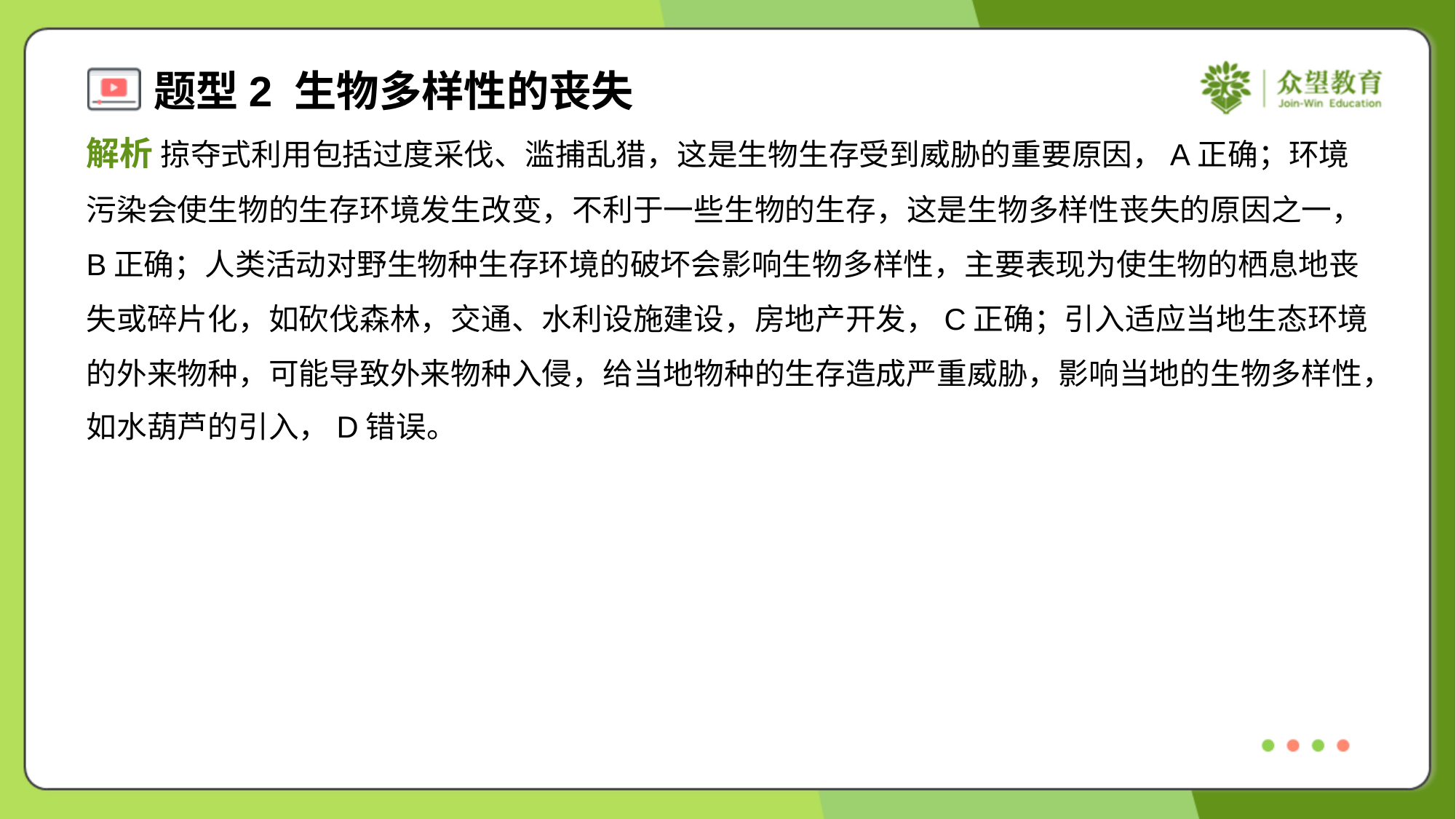

解析 掠夺式利用包括过度采伐、滥捕乱猎，这是生物生存受到威胁的重要原因，A正确；环境
污染会使生物的生存环境发生改变，不利于一些生物的生存，这是生物多样性丧失的原因之一，
B正确；人类活动对野生物种生存环境的破坏会影响生物多样性，主要表现为使生物的栖息地丧
失或碎片化，如砍伐森林，交通、水利设施建设，房地产开发，C正确；引入适应当地生态环境
的外来物种，可能导致外来物种入侵，给当地物种的生存造成严重威胁，影响当地的生物多样性，
如水葫芦的引入，D错误。